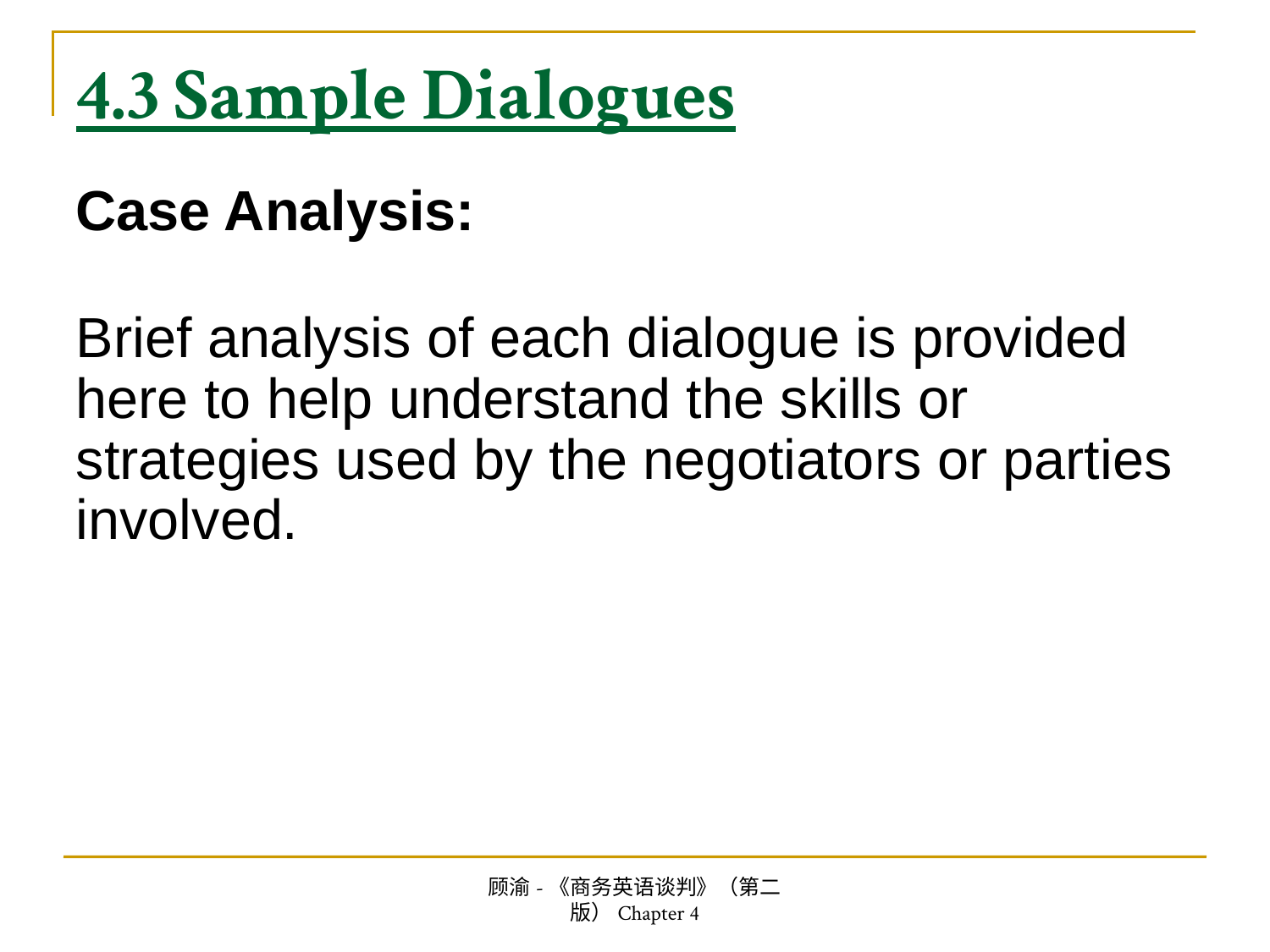

# 4.3 Sample Dialogues
Case Analysis:

Brief analysis of each dialogue is provided here to help understand the skills or strategies used by the negotiators or parties involved.

18
顾渝-《商务英语谈判》（第二版）Chapter 4